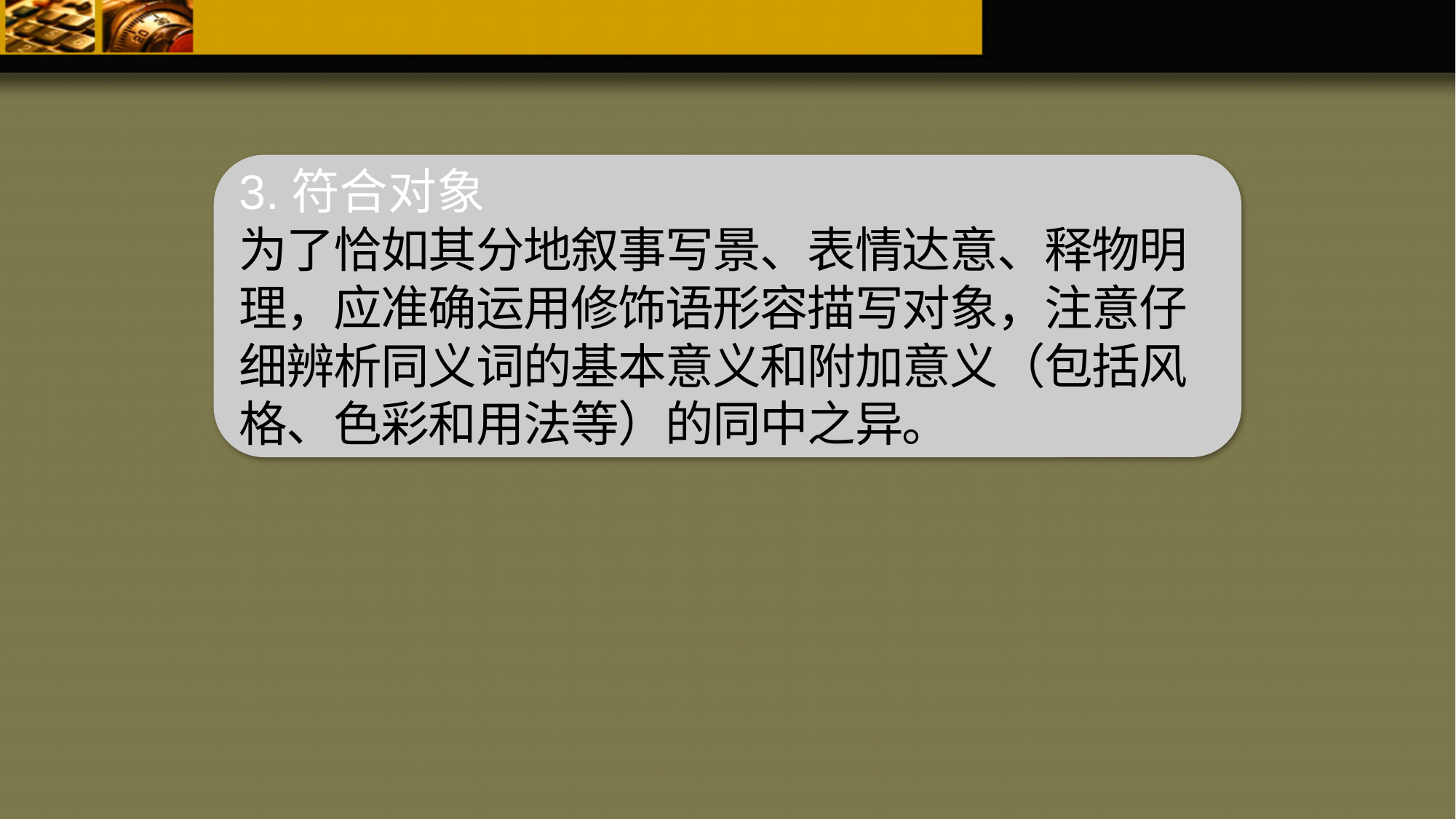

3.符合对象
为了恰如其分地叙事写景、表情达意、释物明理，应准确运用修饰语形容描写对象，注意仔细辨析同义词的基本意义和附加意义（包括风格、色彩和用法等）的同中之异。